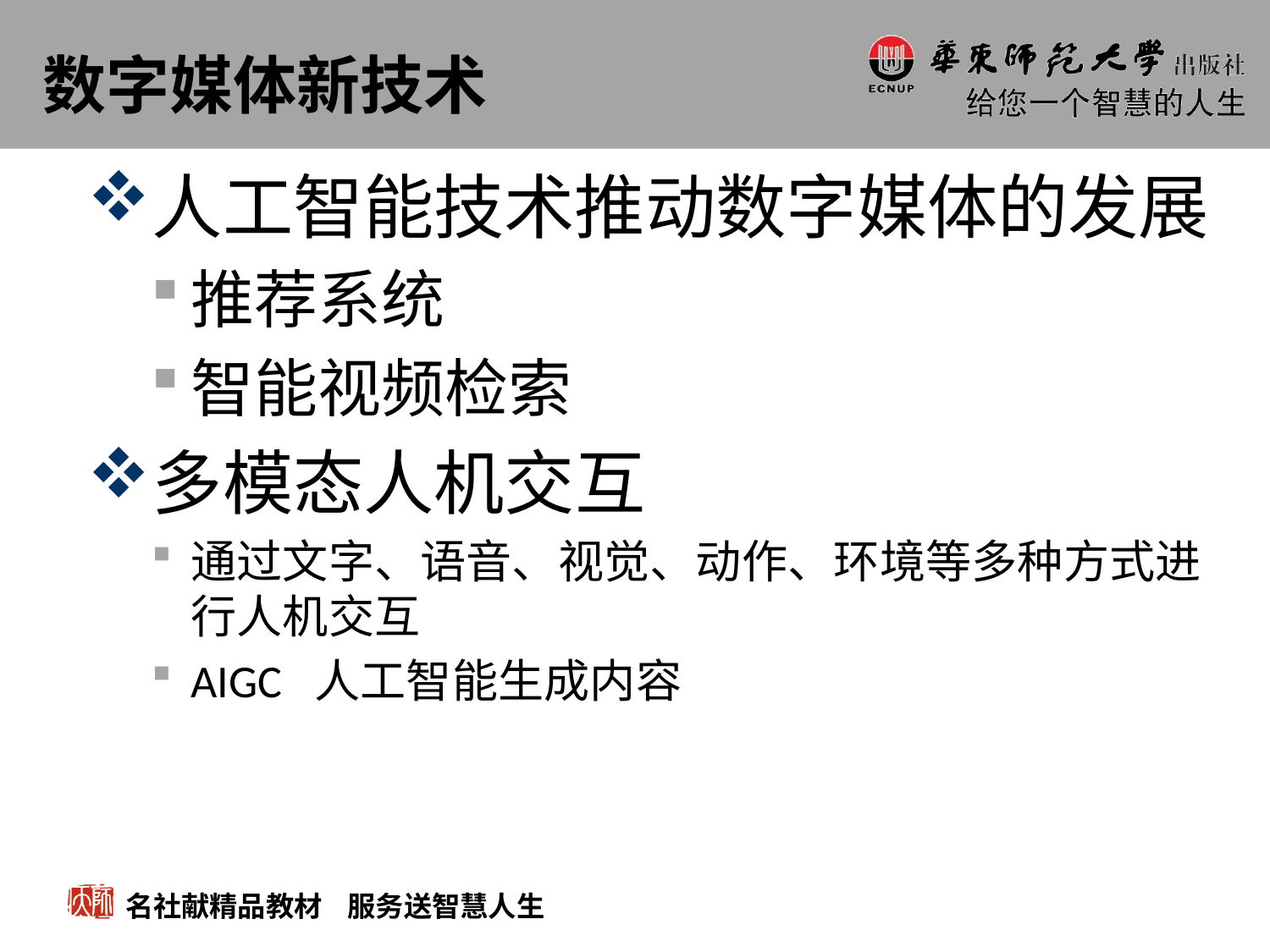

# 数字媒体新技术
人工智能技术推动数字媒体的发展
推荐系统
智能视频检索
多模态人机交互
通过文字、语音、视觉、动作、环境等多种方式进行人机交互
AIGC  人工智能生成内容